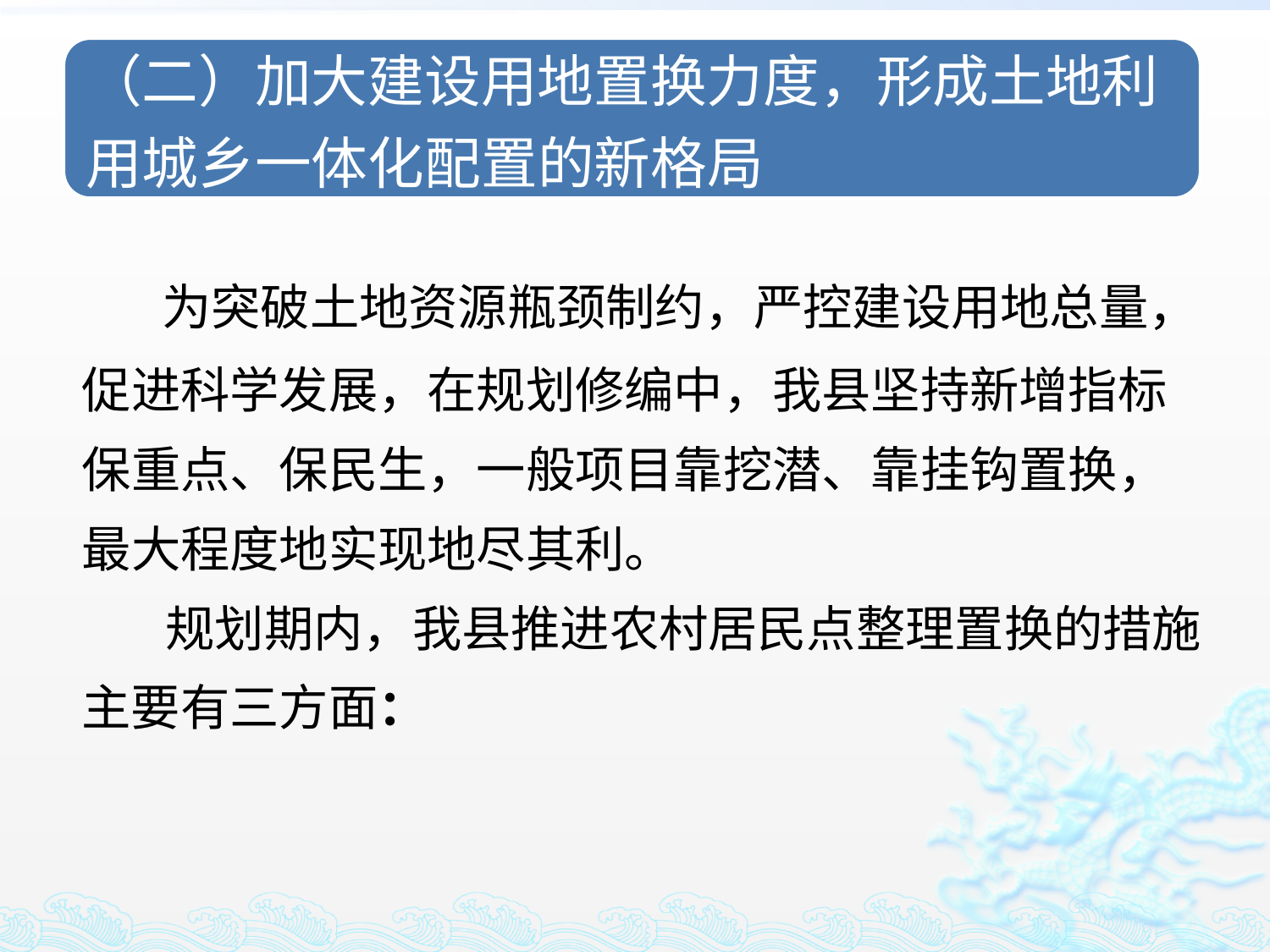

（二）加大建设用地置换力度，形成土地利用城乡一体化配置的新格局
 为突破土地资源瓶颈制约，严控建设用地总量，促进科学发展，在规划修编中，我县坚持新增指标保重点、保民生，一般项目靠挖潜、靠挂钩置换，最大程度地实现地尽其利。
  规划期内，我县推进农村居民点整理置换的措施主要有三方面：